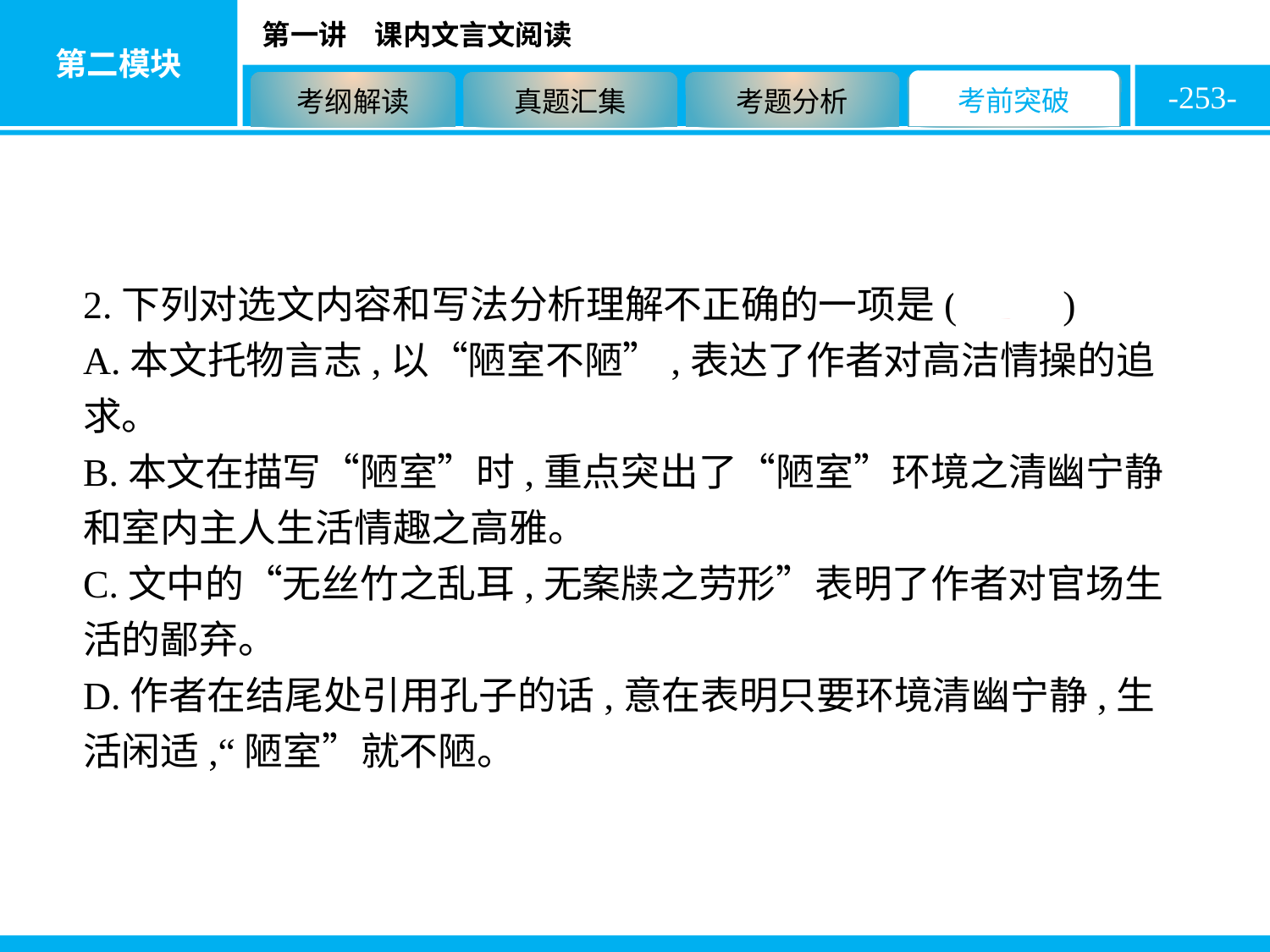

-253-
2.下列对选文内容和写法分析理解不正确的一项是(    D    )
A.本文托物言志,以“陋室不陋”,表达了作者对高洁情操的追求。
B.本文在描写“陋室”时,重点突出了“陋室”环境之清幽宁静和室内主人生活情趣之高雅。
C.文中的“无丝竹之乱耳,无案牍之劳形”表明了作者对官场生活的鄙弃。
D.作者在结尾处引用孔子的话,意在表明只要环境清幽宁静,生活闲适,“陋室”就不陋。